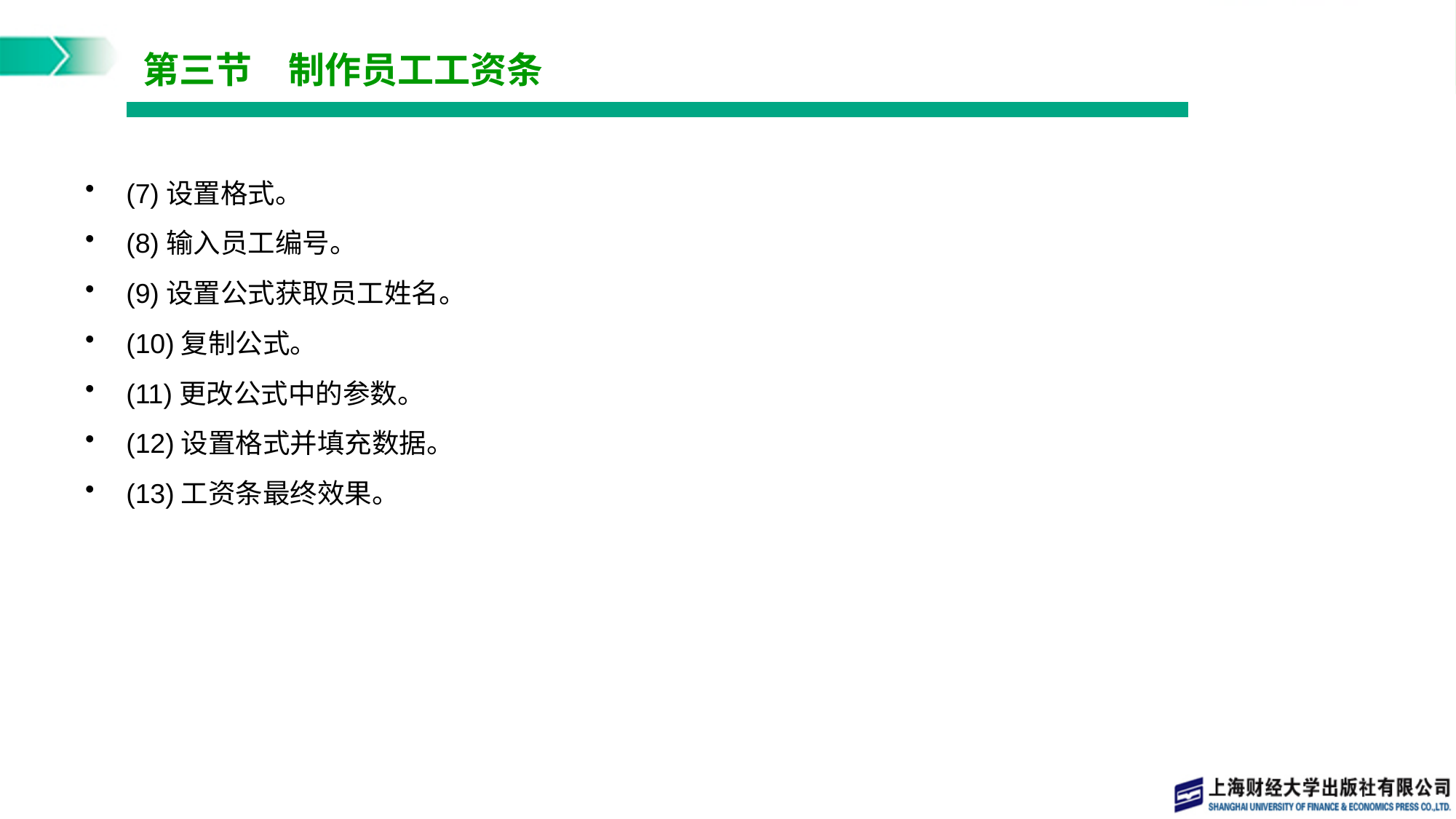

# 第三节　制作员工工资条
(7)设置格式。
(8)输入员工编号。
(9)设置公式获取员工姓名。
(10)复制公式。
(11)更改公式中的参数。
(12)设置格式并填充数据。
(13)工资条最终效果。